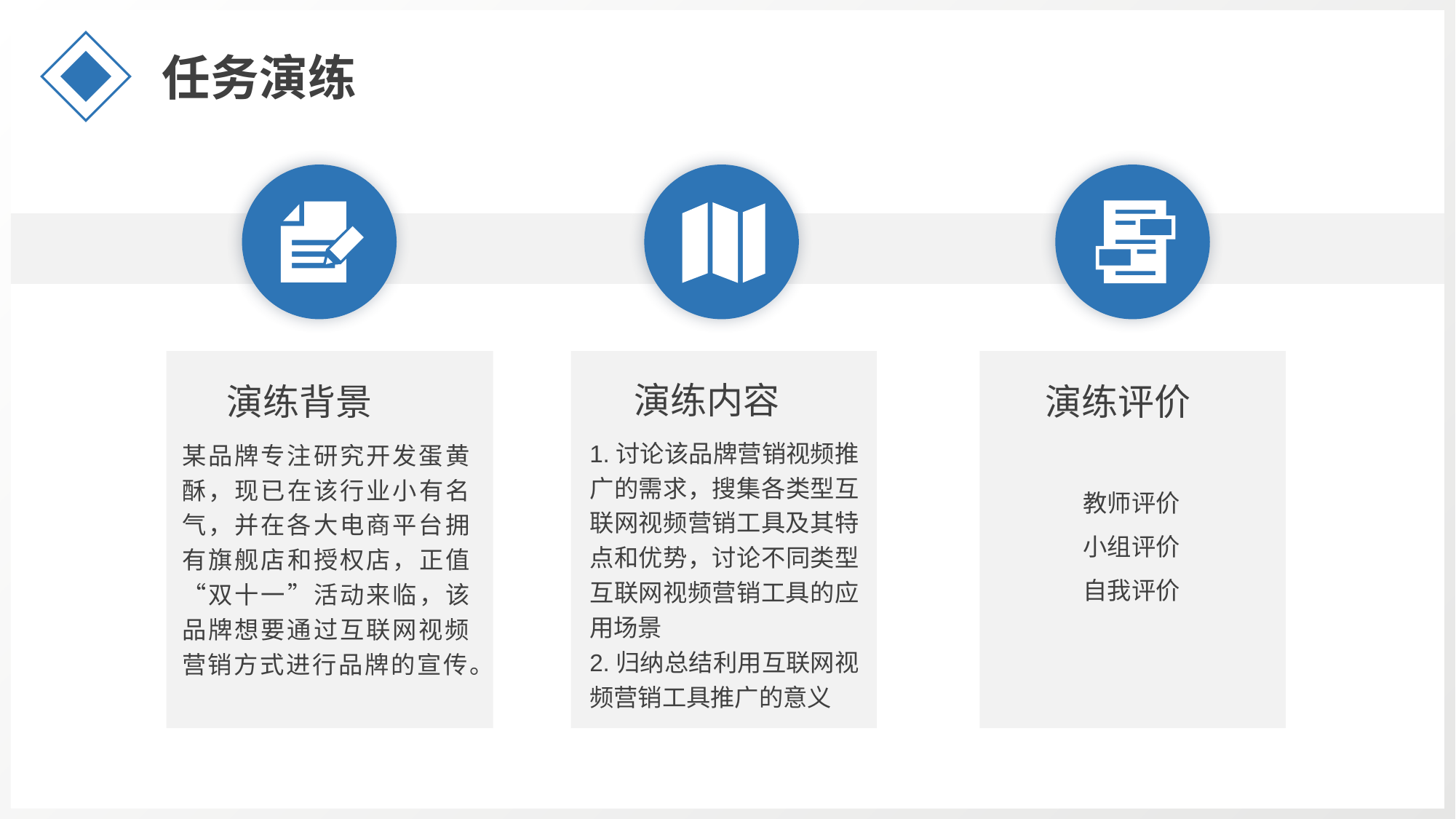

任务演练

演练内容
演练背景
演练评价
1.讨论该品牌营销视频推广的需求，搜集各类型互联网视频营销工具及其特点和优势，讨论不同类型互联网视频营销工具的应用场景
2.归纳总结利用互联网视频营销工具推广的意义
某品牌专注研究开发蛋黄酥，现已在该行业小有名气，并在各大电商平台拥有旗舰店和授权店，正值“双十一”活动来临，该品牌想要通过互联网视频营销方式进行品牌的宣传。
教师评价
小组评价
自我评价